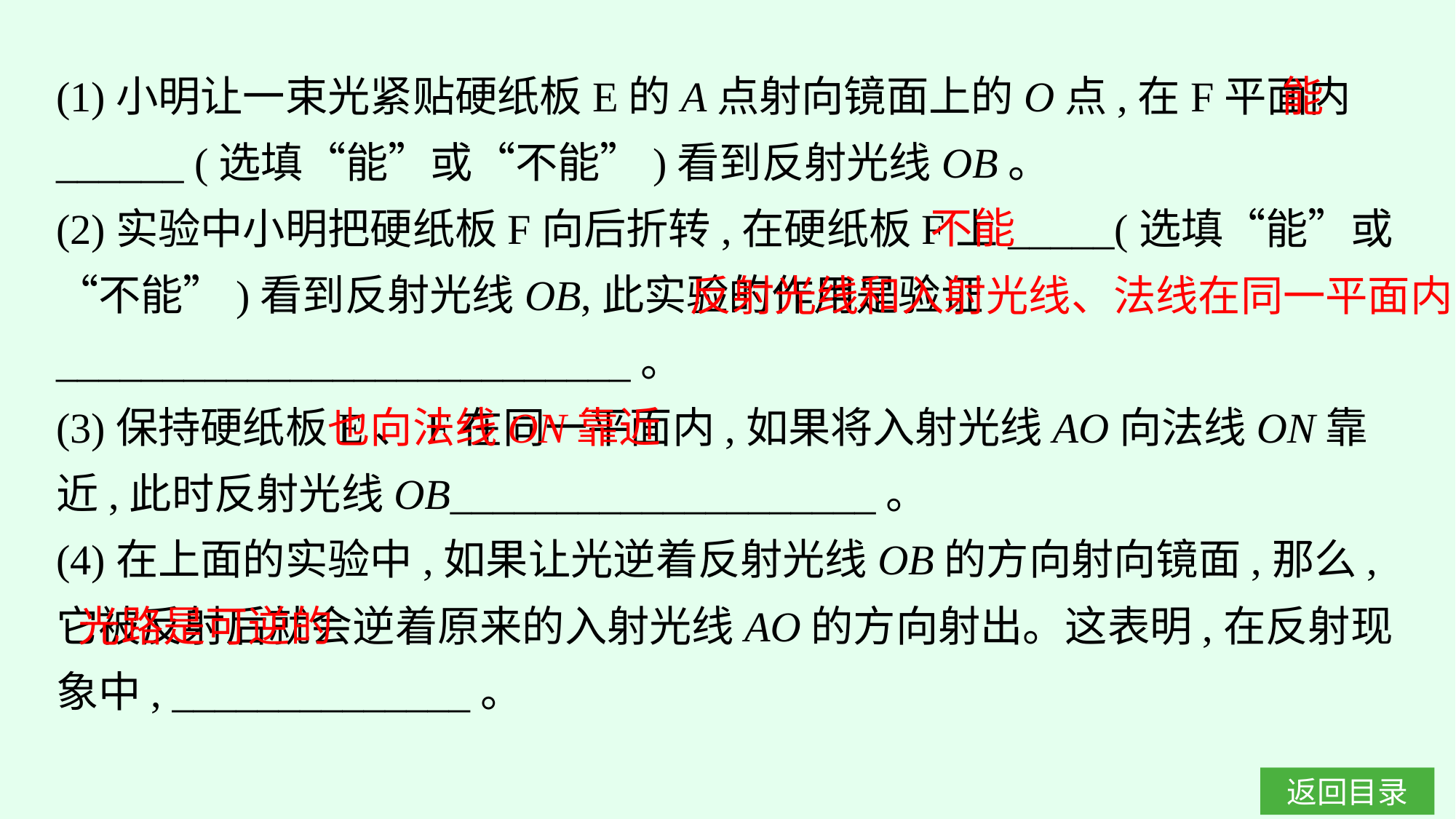

(1)小明让一束光紧贴硬纸板E的A点射向镜面上的O点,在F平面内______ (选填“能”或“不能”)看到反射光线OB。
(2)实验中小明把硬纸板F向后折转,在硬纸板F上_____(选填“能”或“不能”)看到反射光线OB,此实验的作用是验证___________________________。
(3)保持硬纸板E、F在同一平面内,如果将入射光线AO向法线ON靠近,此时反射光线OB____________________。
(4)在上面的实验中,如果让光逆着反射光线OB的方向射向镜面,那么,它被反射后就会逆着原来的入射光线AO的方向射出。这表明,在反射现象中, ______________。
能
不能
反射光线和入射光线、法线在同一平面内
也向法线ON靠近
光路是可逆的